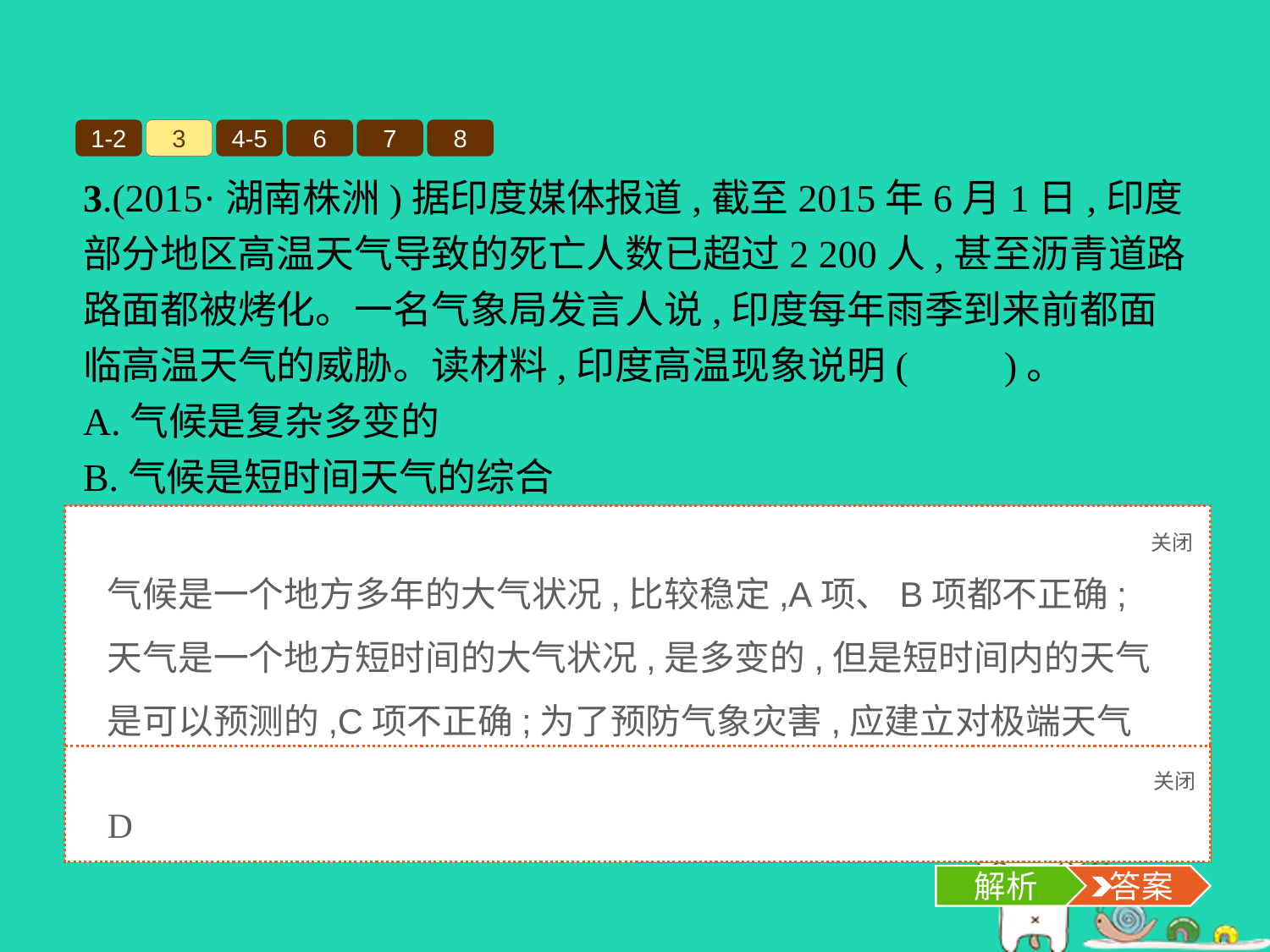

1-2
3
4-5
6
7
8
3.(2015·湖南株洲)据印度媒体报道,截至2015年6月1日,印度部分地区高温天气导致的死亡人数已超过2 200人,甚至沥青道路路面都被烤化。一名气象局发言人说,印度每年雨季到来前都面临高温天气的威胁。读材料,印度高温现象说明(　　)。
A.气候是复杂多变的
B.气候是短时间天气的综合
C.天气是不可预测的
D.应建立对极端天气的预警和应急防范机制

关闭
解析

气候是一个地方多年的大气状况,比较稳定,A项、B项都不正确;天气是一个地方短时间的大气状况,是多变的,但是短时间内的天气是可以预测的,C项不正确;为了预防气象灾害,应建立对极端天气的预警和应急防范机制,D项正确。

关闭
解析
  答案

D
解析
  答案